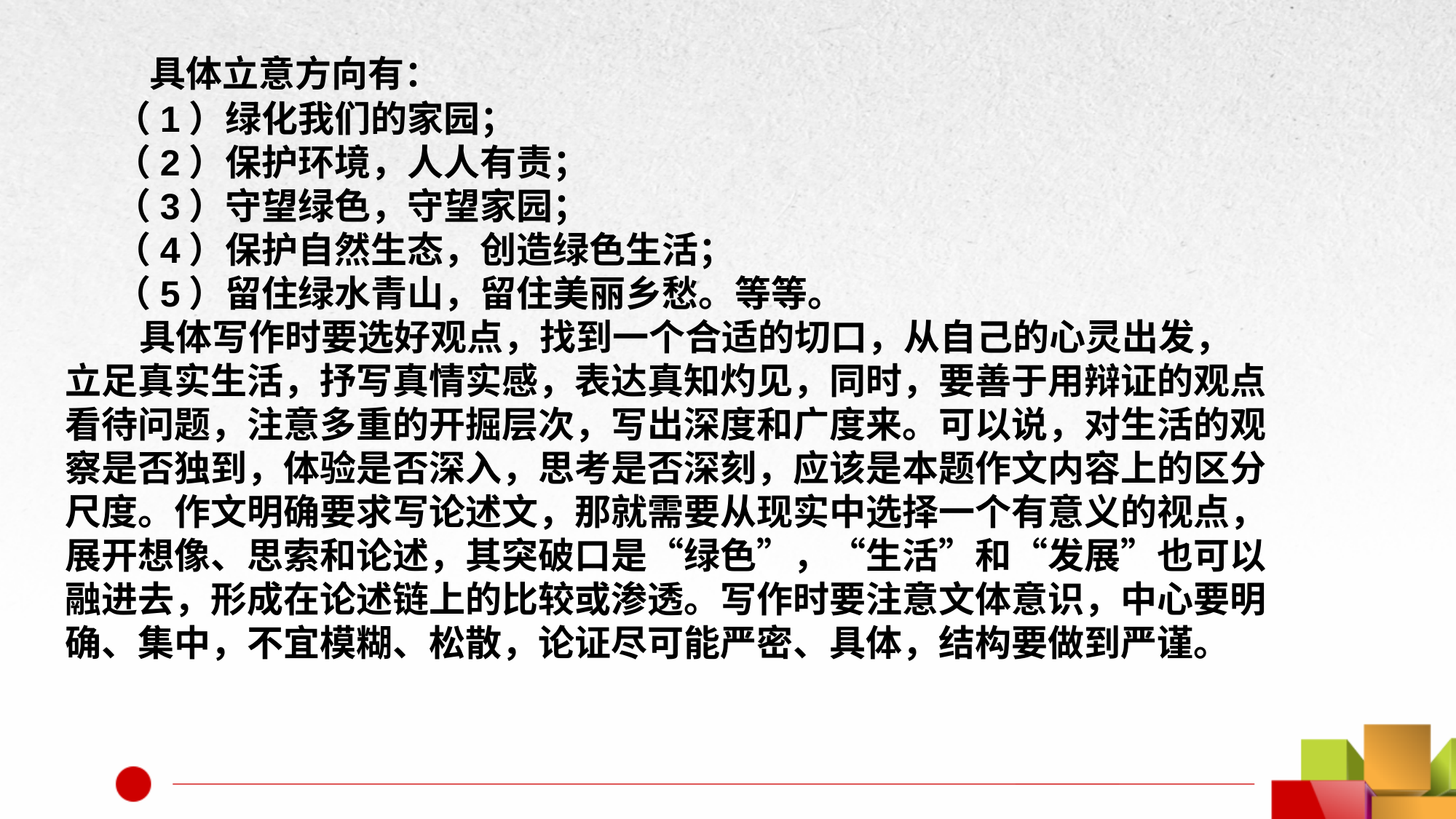

具体立意方向有：
     （1）绿化我们的家园；
     （2）保护环境，人人有责；
     （3）守望绿色，守望家园；
     （4）保护自然生态，创造绿色生活；
     （5）留住绿水青山，留住美丽乡愁。等等。
        具体写作时要选好观点，找到一个合适的切口，从自己的心灵出发，立足真实生活，抒写真情实感，表达真知灼见，同时，要善于用辩证的观点看待问题，注意多重的开掘层次，写出深度和广度来。可以说，对生活的观察是否独到，体验是否深入，思考是否深刻，应该是本题作文内容上的区分尺度。作文明确要求写论述文，那就需要从现实中选择一个有意义的视点，展开想像、思索和论述，其突破口是“绿色”，“生活”和“发展”也可以融进去，形成在论述链上的比较或渗透。写作时要注意文体意识，中心要明确、集中，不宜模糊、松散，论证尽可能严密、具体，结构要做到严谨。